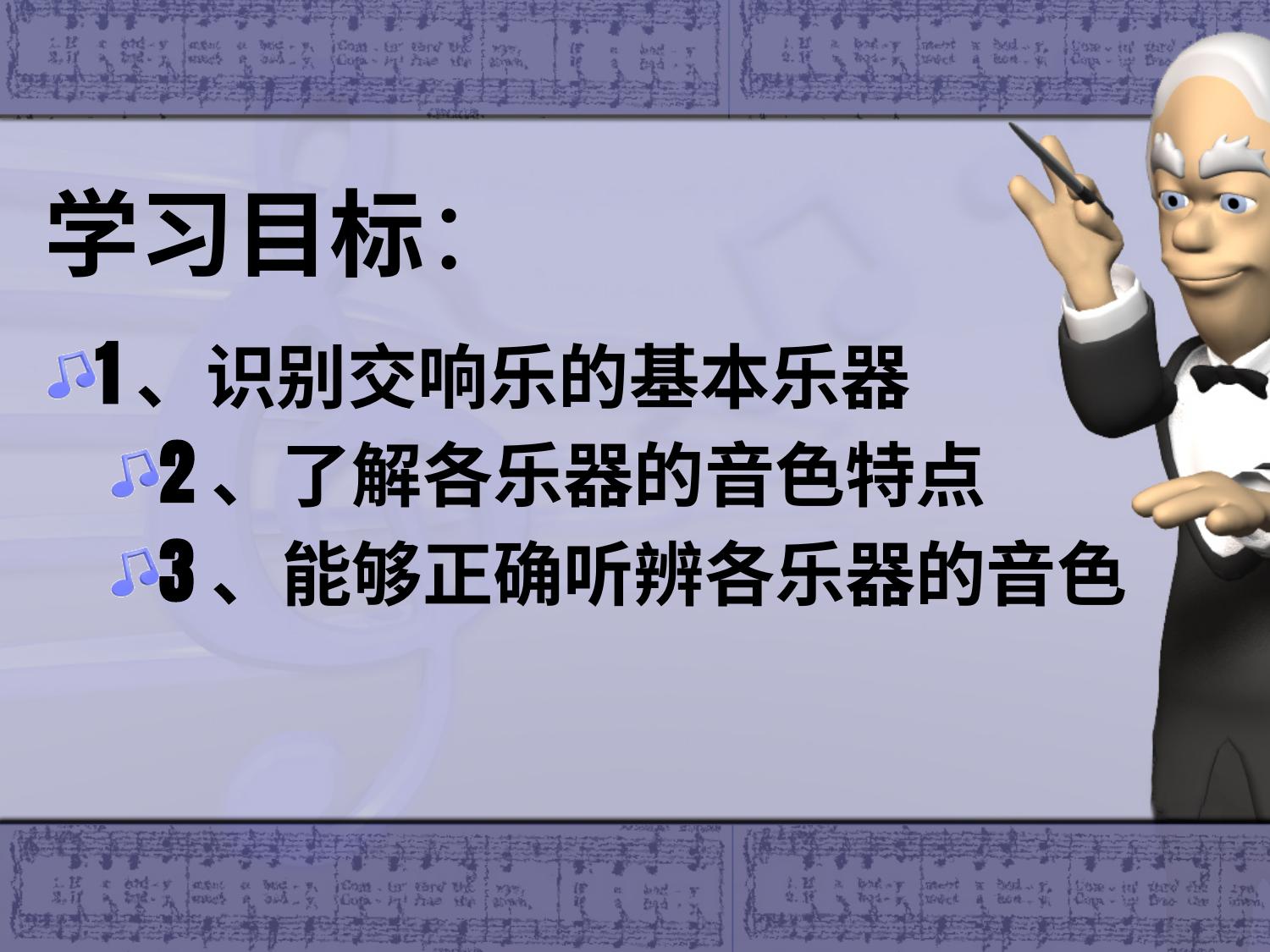

# 学习目标：
1、识别交响乐的基本乐器
2、了解各乐器的音色特点
3、能够正确听辨各乐器的音色